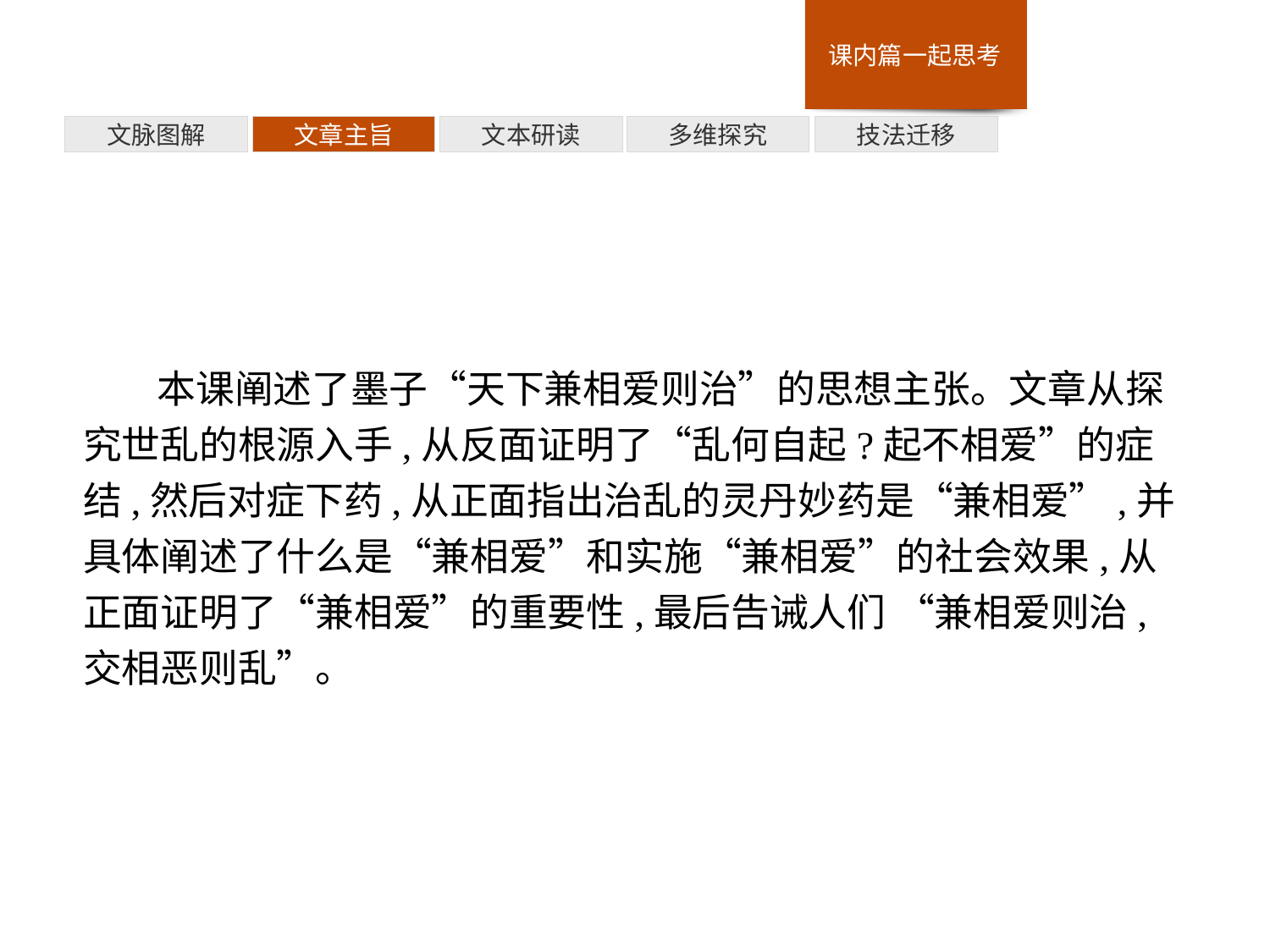

技法迁移
多维探究
文本研读
文章主旨
文脉图解
本课阐述了墨子“天下兼相爱则治”的思想主张。文章从探究世乱的根源入手,从反面证明了“乱何自起?起不相爱”的症结,然后对症下药,从正面指出治乱的灵丹妙药是“兼相爱”,并具体阐述了什么是“兼相爱”和实施“兼相爱”的社会效果,从正面证明了“兼相爱”的重要性,最后告诫人们 “兼相爱则治,交相恶则乱”。